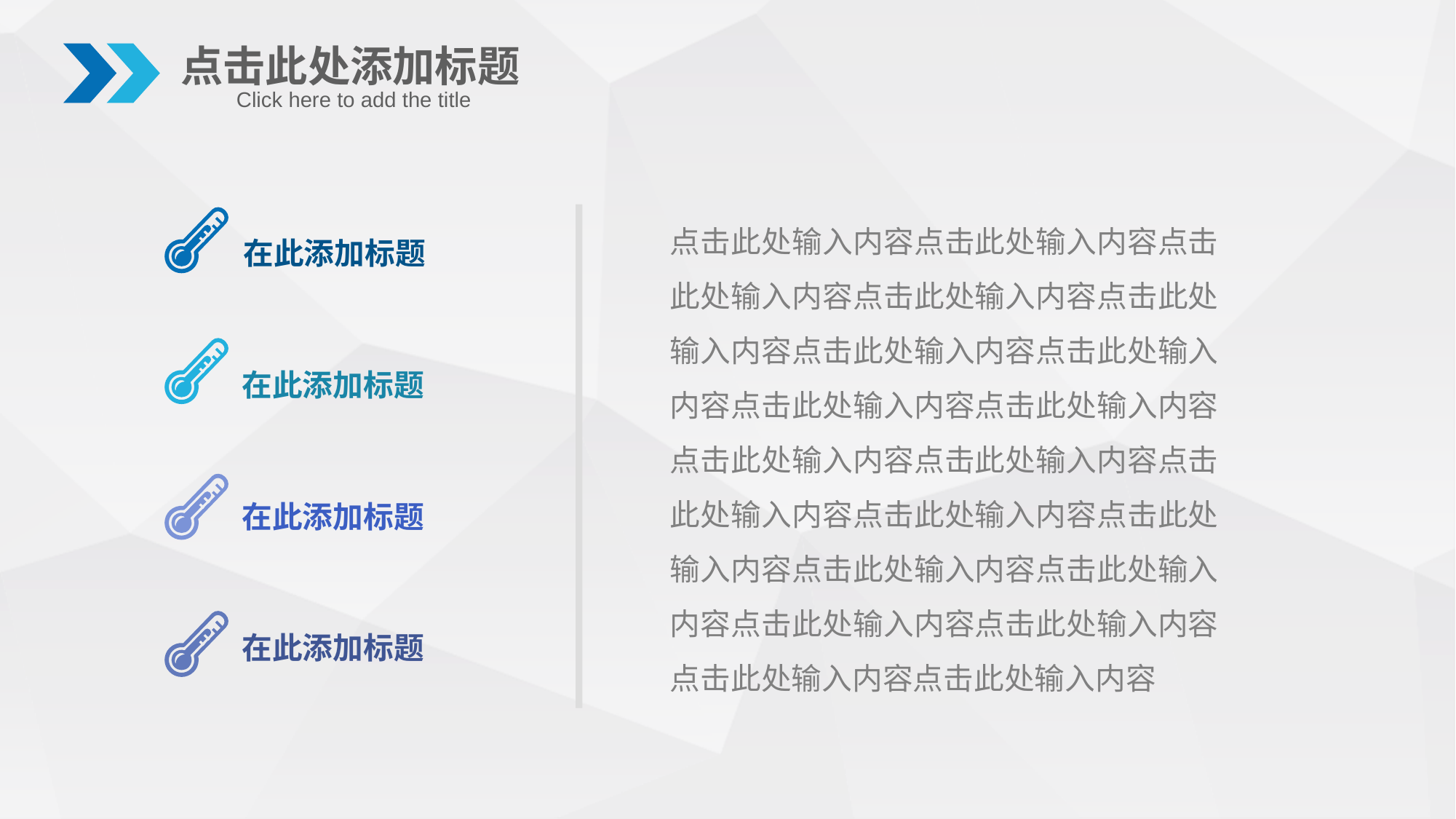

点击此处添加标题

Click here to add the title
在此添加标题

点击此处输入内容点击此处输入内容点击此处输入内容点击此处输入内容点击此处输入内容点击此处输入内容点击此处输入内容点击此处输入内容点击此处输入内容点击此处输入内容点击此处输入内容点击此处输入内容点击此处输入内容点击此处输入内容点击此处输入内容点击此处输入内容点击此处输入内容点击此处输入内容点击此处输入内容点击此处输入内容

在此添加标题

在此添加标题

在此添加标题